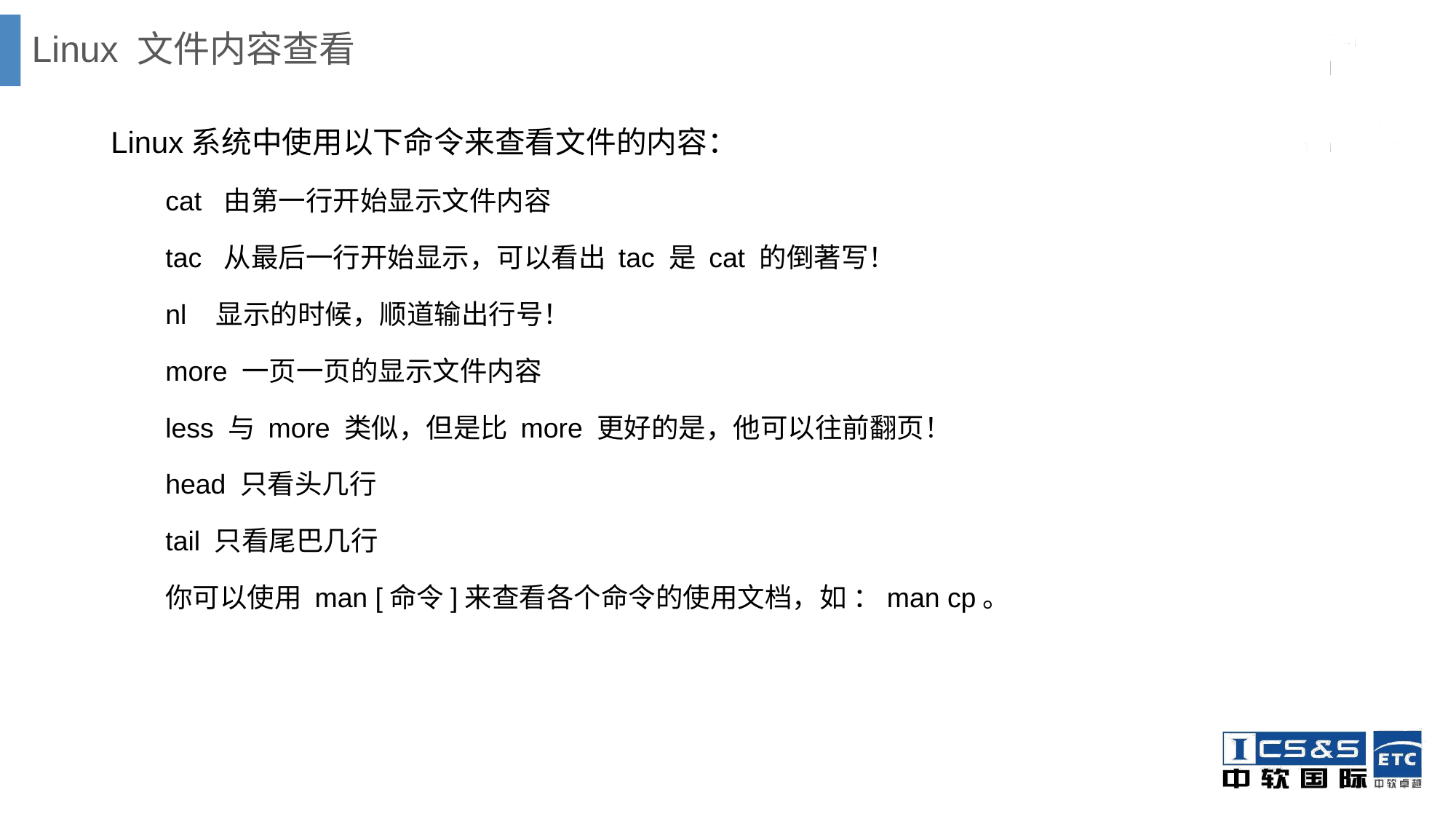

# Linux 文件内容查看
Linux系统中使用以下命令来查看文件的内容：
cat  由第一行开始显示文件内容
tac  从最后一行开始显示，可以看出 tac 是 cat 的倒著写！
nl   显示的时候，顺道输出行号！
more 一页一页的显示文件内容
less 与 more 类似，但是比 more 更好的是，他可以往前翻页！
head 只看头几行
tail 只看尾巴几行
你可以使用 man [命令]来查看各个命令的使用文档，如 ：man cp。